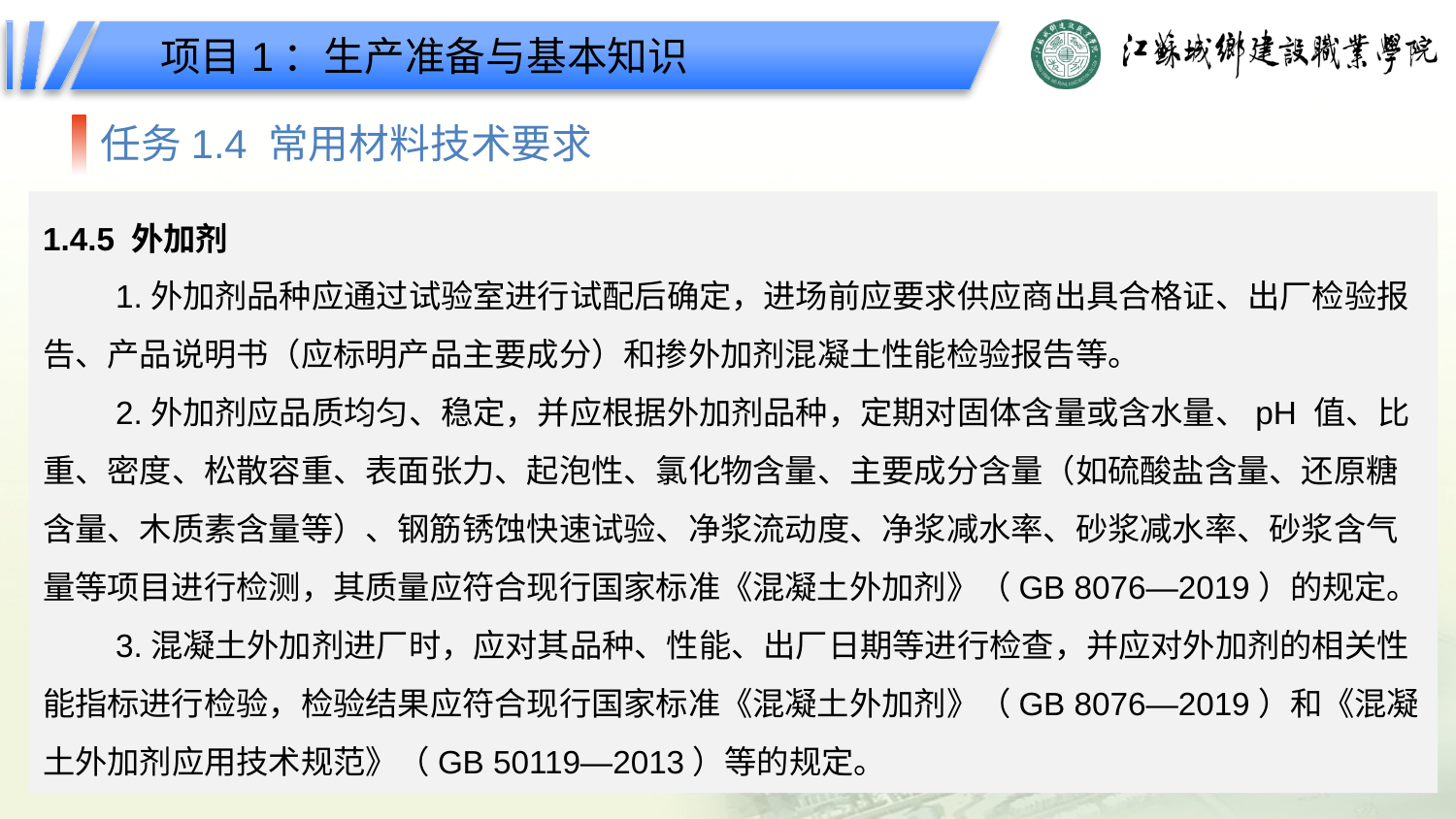

项目1：生产准备与基本知识
任务1.4 常用材料技术要求

1.4.5 外加剂
1.外加剂品种应通过试验室进行试配后确定，进场前应要求供应商出具合格证、出厂检验报告、产品说明书（应标明产品主要成分）和掺外加剂混凝土性能检验报告等。
2.外加剂应品质均匀、稳定，并应根据外加剂品种，定期对固体含量或含水量、pH 值、比重、密度、松散容重、表面张力、起泡性、氯化物含量、主要成分含量（如硫酸盐含量、还原糖含量、木质素含量等）、钢筋锈蚀快速试验、净浆流动度、净浆减水率、砂浆减水率、砂浆含气量等项目进行检测，其质量应符合现行国家标准《混凝土外加剂》（GB 8076—2019）的规定。
3.混凝土外加剂进厂时，应对其品种、性能、出厂日期等进行检查，并应对外加剂的相关性能指标进行检验，检验结果应符合现行国家标准《混凝土外加剂》（GB 8076—2019）和《混凝土外加剂应用技术规范》（GB 50119—2013）等的规定。